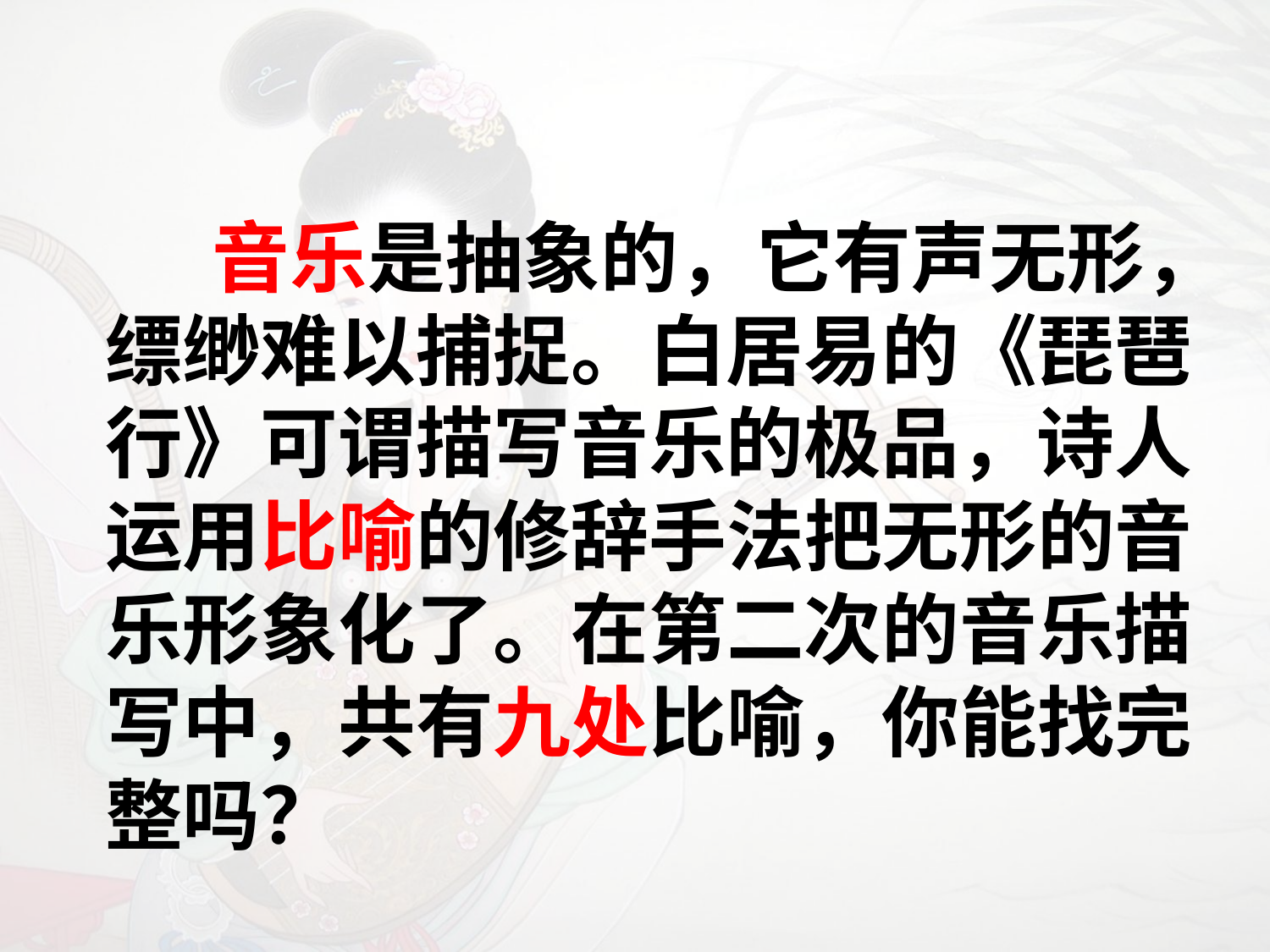

音乐是抽象的，它有声无形，缥缈难以捕捉。白居易的《琵琶行》可谓描写音乐的极品，诗人运用比喻的修辞手法把无形的音乐形象化了。在第二次的音乐描写中，共有九处比喻，你能找完整吗？